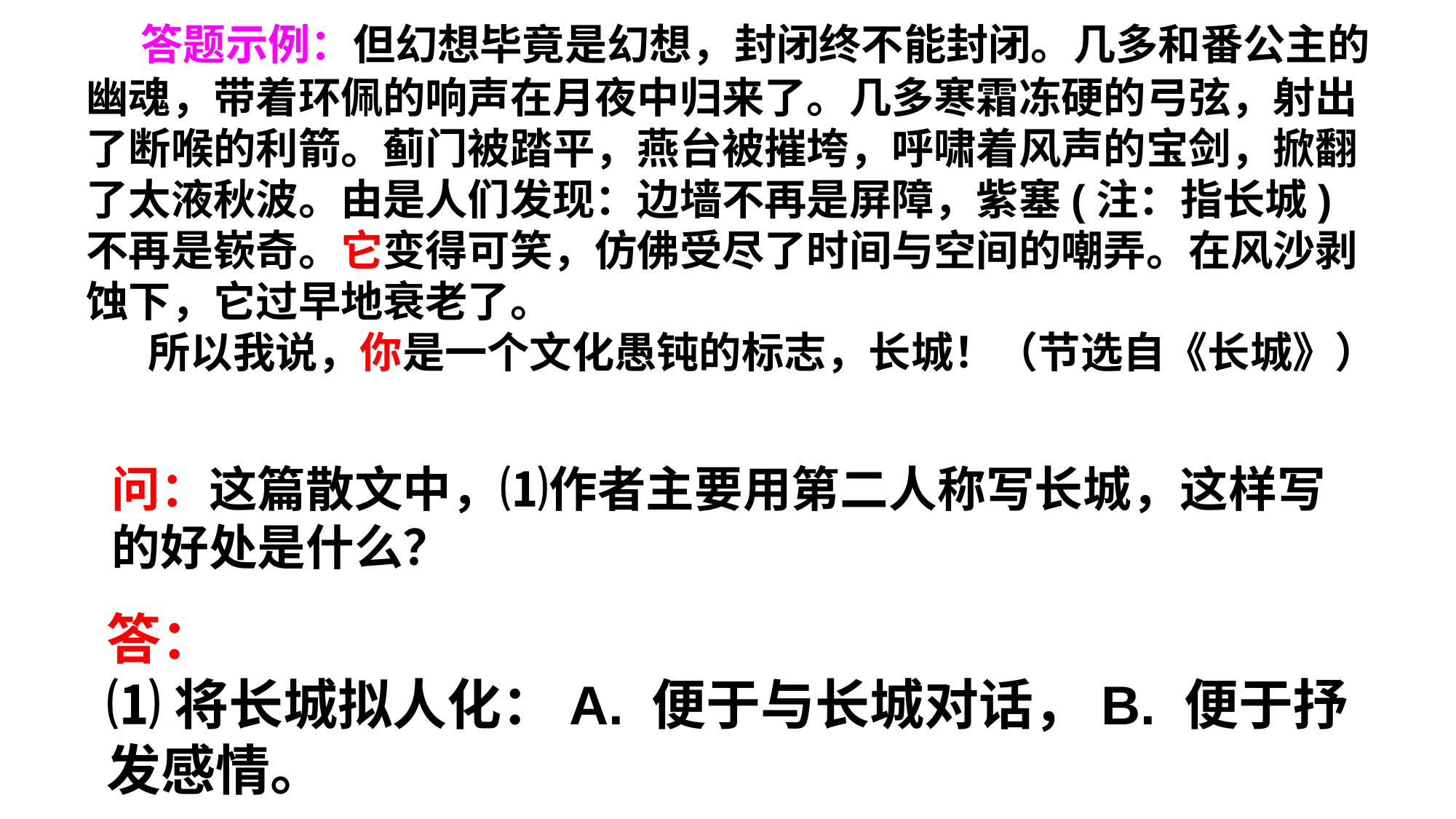

答题示例：但幻想毕竟是幻想，封闭终不能封闭。几多和番公主的幽魂，带着环佩的响声在月夜中归来了。几多寒霜冻硬的弓弦，射出了断喉的利箭。蓟门被踏平，燕台被摧垮，呼啸着风声的宝剑，掀翻了太液秋波。由是人们发现：边墙不再是屏障，紫塞(注：指长城)不再是嵚奇。它变得可笑，仿佛受尽了时间与空间的嘲弄。在风沙剥蚀下，它过早地衰老了。
　  所以我说，你是一个文化愚钝的标志，长城！（节选自《长城》）
问：这篇散文中，⑴作者主要用第二人称写长城，这样写的好处是什么？

答：
⑴将长城拟人化：A. 便于与长城对话，B. 便于抒发感情。